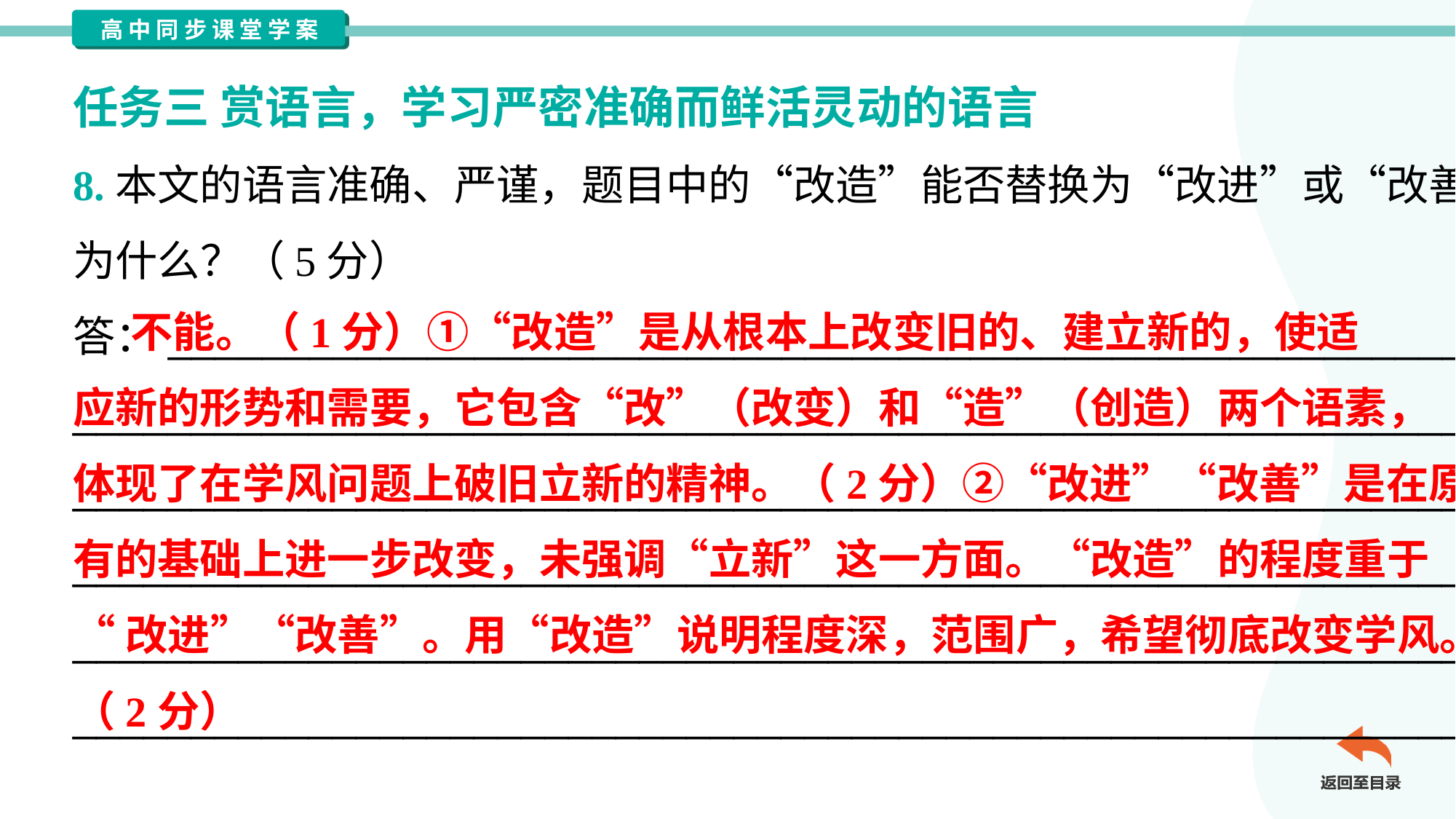

任务三 赏语言，学习严密准确而鲜活灵动的语言
8.本文的语言准确、严谨，题目中的“改造”能否替换为“改进”或“改善”？
为什么？（5分）
答：_________________________________________________________
_____________________________________________________________
_____________________________________________________________
_____________________________________________________________
_____________________________________________________________
_____________________________________________________________
     不能。（1分）①“改造”是从根本上改变旧的、建立新的，使适
应新的形势和需要，它包含“改”（改变）和“造”（创造）两个语素，
体现了在学风问题上破旧立新的精神。（2分）②“改进”“改善”是在原
有的基础上进一步改变，未强调“立新”这一方面。“改造”的程度重于
“改进”“改善”。用“改造”说明程度深，范围广，希望彻底改变学风。
（2分）